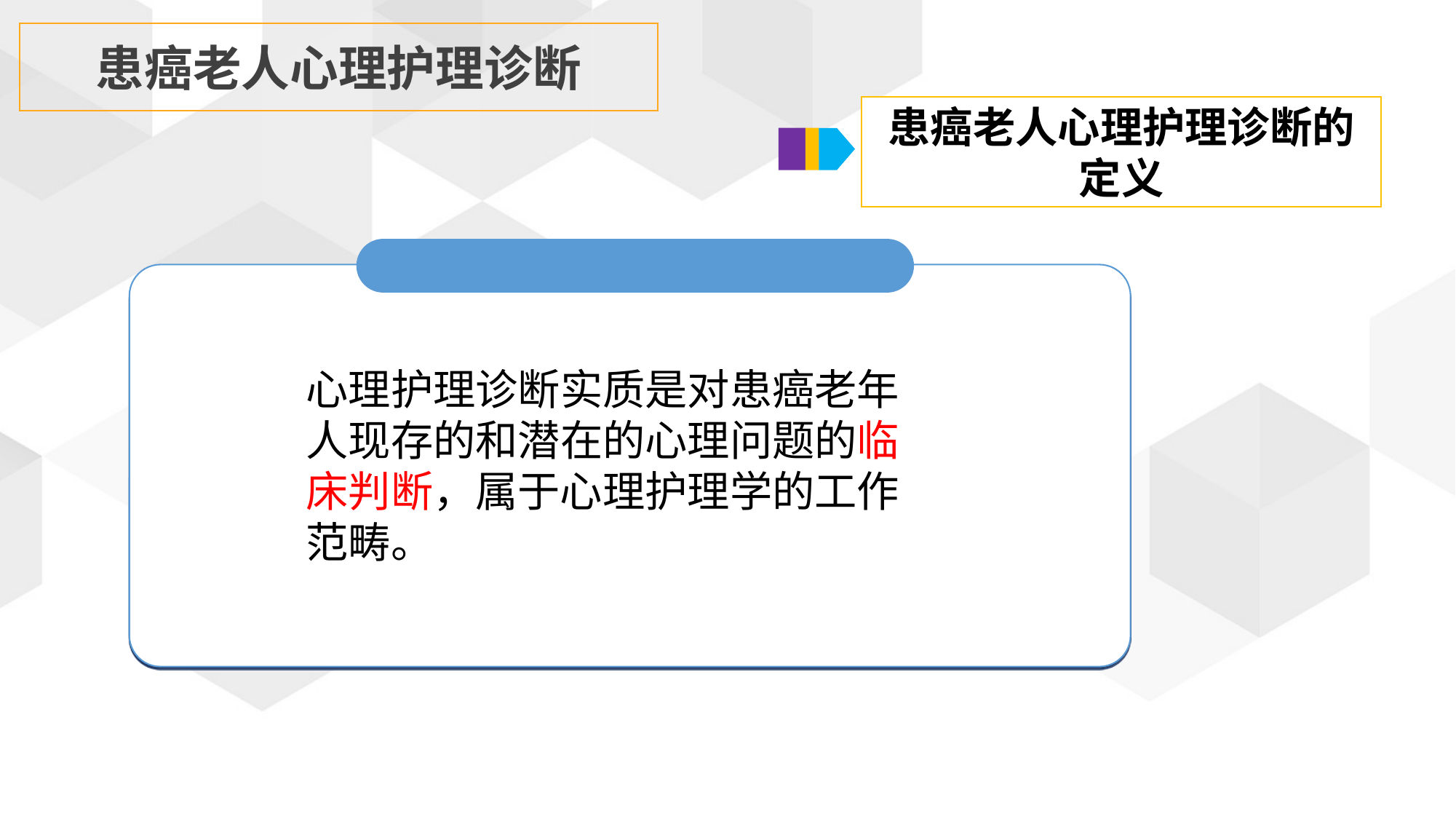

患癌老人心理护理诊断
患癌老人心理护理诊断的定义

心理护理诊断实质是对患癌老年人现存的和潜在的心理问题的临床判断，属于心理护理学的工作范畴。